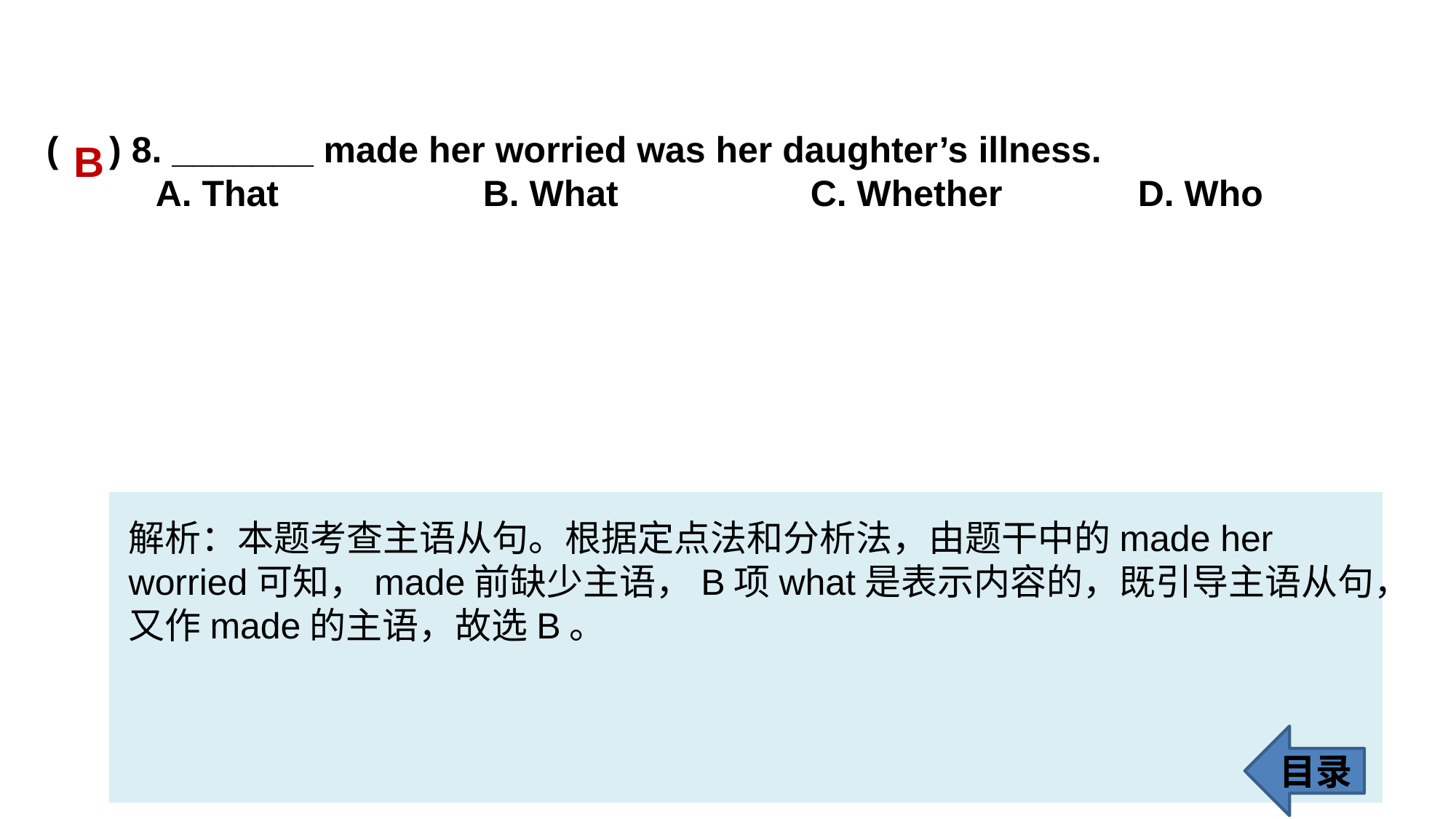

(     ) 8. _______ made her worried was her daughter’s illness.
	A. That 		B. What 		C. Whether 		D. Who
B

解析：本题考查主语从句。根据定点法和分析法，由题干中的made her worried可知，made前缺少主语，B项what是表示内容的，既引导主语从句，又作made的主语，故选B。
目录
71